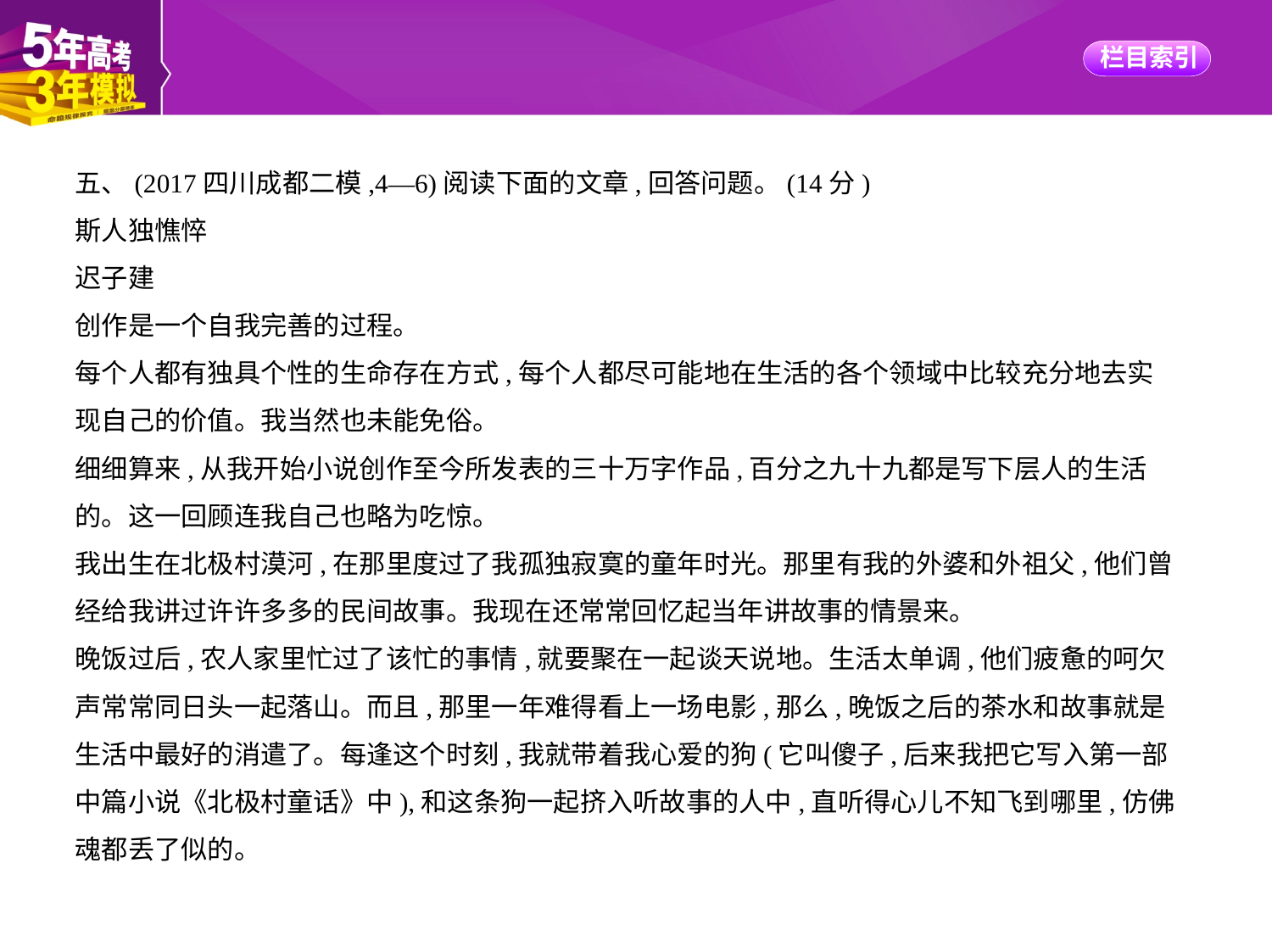

五、(2017四川成都二模,4—6)阅读下面的文章,回答问题。(14分)
斯人独憔悴
迟子建
创作是一个自我完善的过程。
每个人都有独具个性的生命存在方式,每个人都尽可能地在生活的各个领域中比较充分地去实
现自己的价值。我当然也未能免俗。
细细算来,从我开始小说创作至今所发表的三十万字作品,百分之九十九都是写下层人的生活
的。这一回顾连我自己也略为吃惊。
我出生在北极村漠河,在那里度过了我孤独寂寞的童年时光。那里有我的外婆和外祖父,他们曾
经给我讲过许许多多的民间故事。我现在还常常回忆起当年讲故事的情景来。
晚饭过后,农人家里忙过了该忙的事情,就要聚在一起谈天说地。生活太单调,他们疲惫的呵欠
声常常同日头一起落山。而且,那里一年难得看上一场电影,那么,晚饭之后的茶水和故事就是
生活中最好的消遣了。每逢这个时刻,我就带着我心爱的狗(它叫傻子,后来我把它写入第一部
中篇小说《北极村童话》中),和这条狗一起挤入听故事的人中,直听得心儿不知飞到哪里,仿佛
魂都丢了似的。